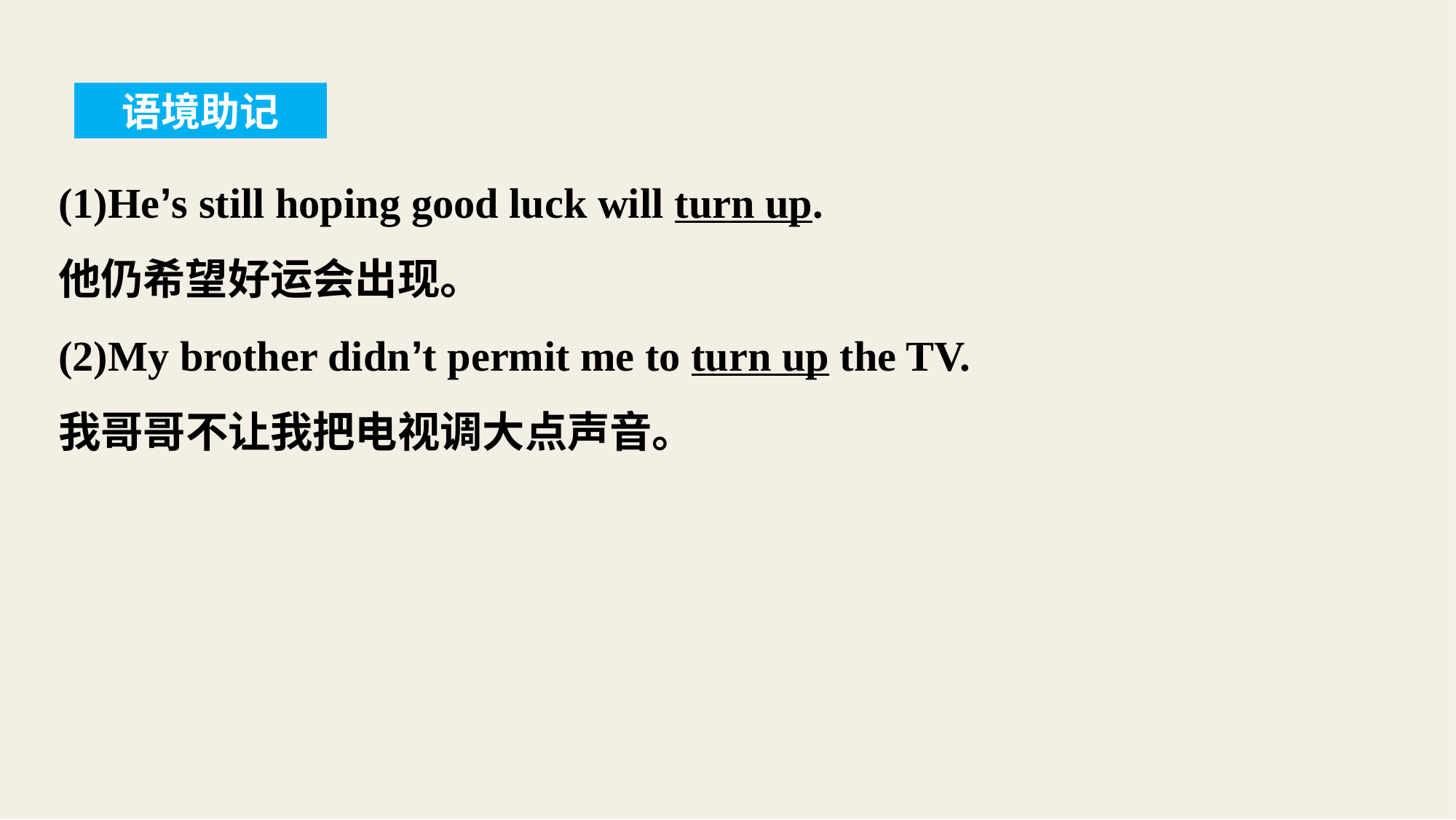

语境助记
(1)He’s still hoping good luck will turn up.
他仍希望好运会出现。
(2)My brother didn’t permit me to turn up the TV.
我哥哥不让我把电视调大点声音。